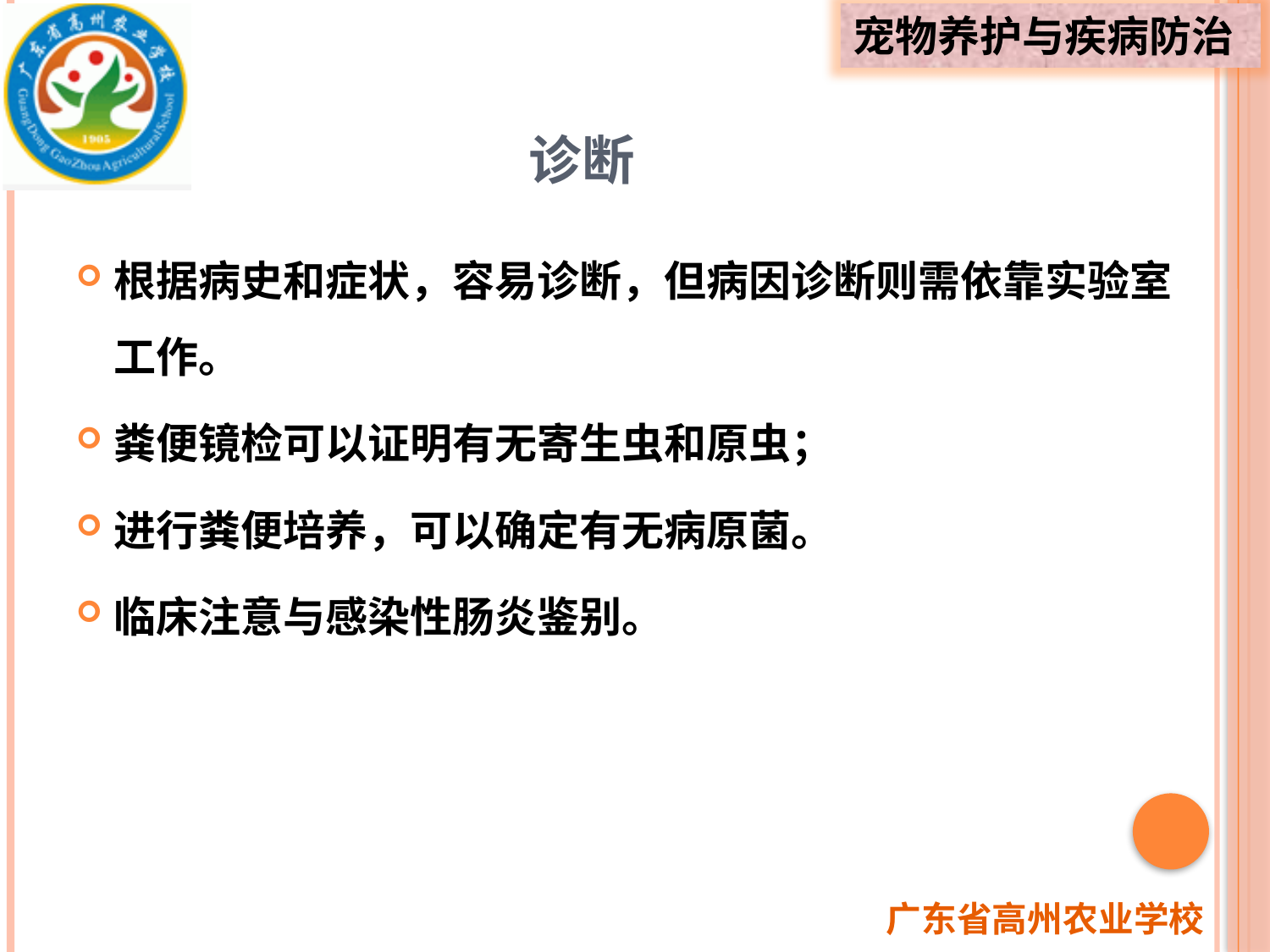

# 诊断
根据病史和症状，容易诊断，但病因诊断则需依靠实验室工作。
粪便镜检可以证明有无寄生虫和原虫；
进行粪便培养，可以确定有无病原菌。
临床注意与感染性肠炎鉴别。